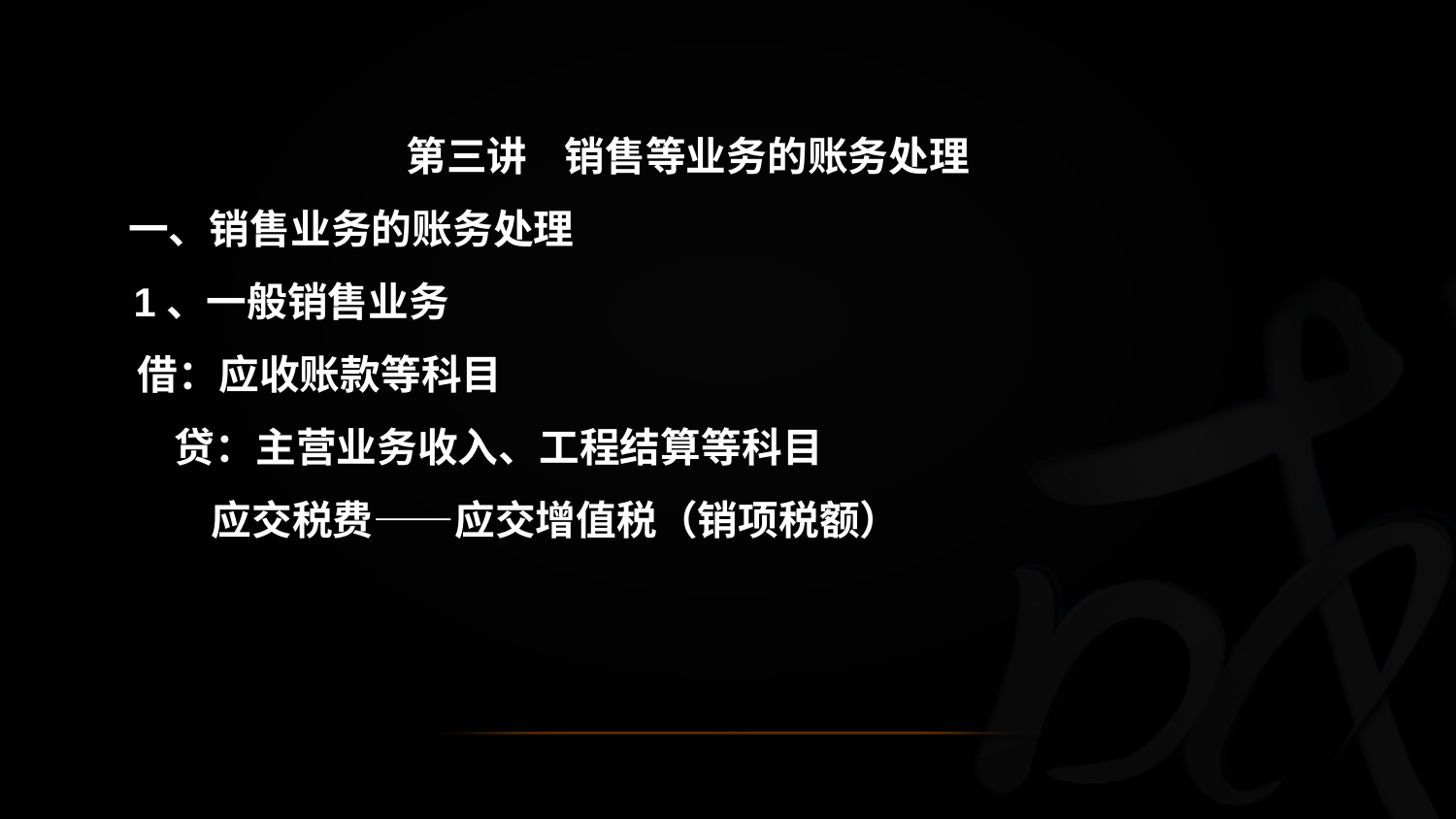

第三讲    销售等业务的账务处理
  一、销售业务的账务处理
   1、一般销售业务
   借：应收账款等科目
       贷：主营业务收入、工程结算等科目
           应交税费——应交增值税（销项税额）